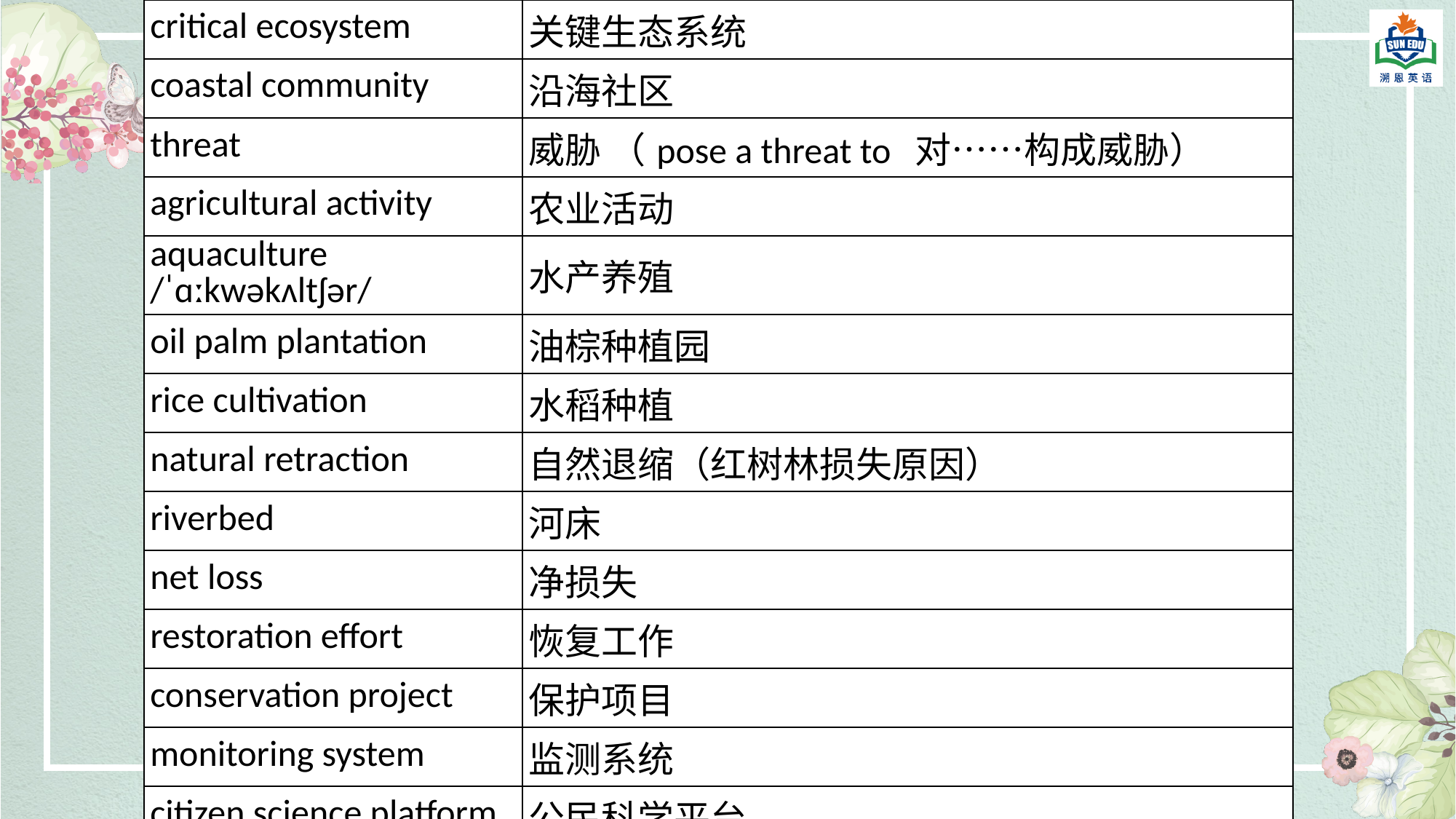

| critical ecosystem | 关键生态系统 |
| --- | --- |
| coastal community | 沿海社区 |
| threat | 威胁 （pose a threat to 对……构成威胁） |
| agricultural activity | 农业活动 |
| aquaculture /ˈɑːkwəkʌltʃər/ | 水产养殖 |
| oil palm plantation | 油棕种植园 |
| rice cultivation | 水稻种植 |
| natural retraction | 自然退缩（红树林损失原因） |
| riverbed | 河床 |
| net loss | 净损失 |
| restoration effort | 恢复工作 |
| conservation project | 保护项目 |
| monitoring system | 监测系统 |
| citizen science platform | 公民科学平台 |
| account for | 占比；解释，说明；对……负责；解决，处理 |